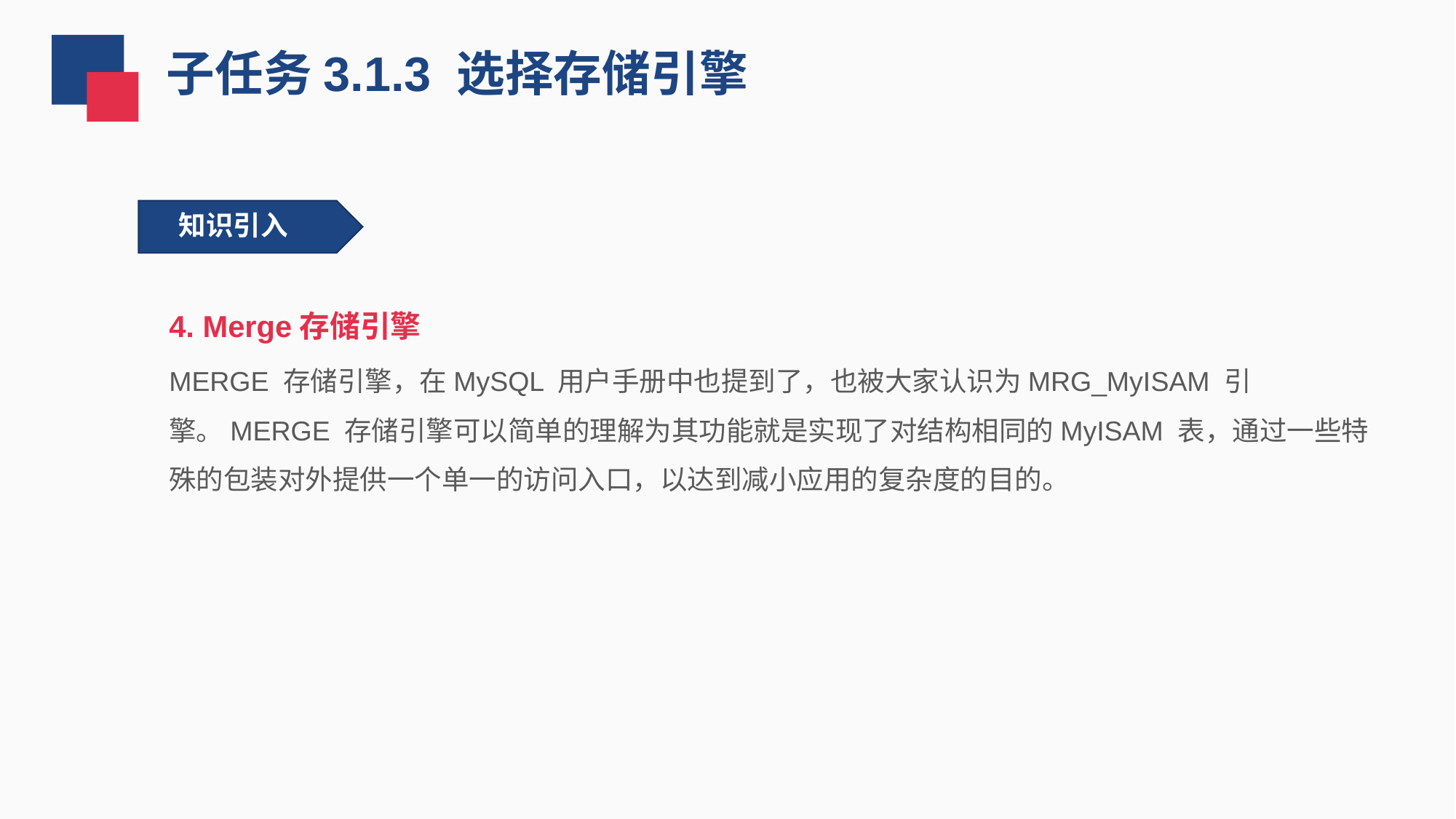

子任务3.1.3 选择存储引擎

知识引入
4. Merge存储引擎
MERGE 存储引擎，在MySQL 用户手册中也提到了，也被大家认识为MRG_MyISAM 引擎。MERGE 存储引擎可以简单的理解为其功能就是实现了对结构相同的MyISAM 表，通过一些特殊的包装对外提供一个单一的访问入口，以达到减小应用的复杂度的目的。